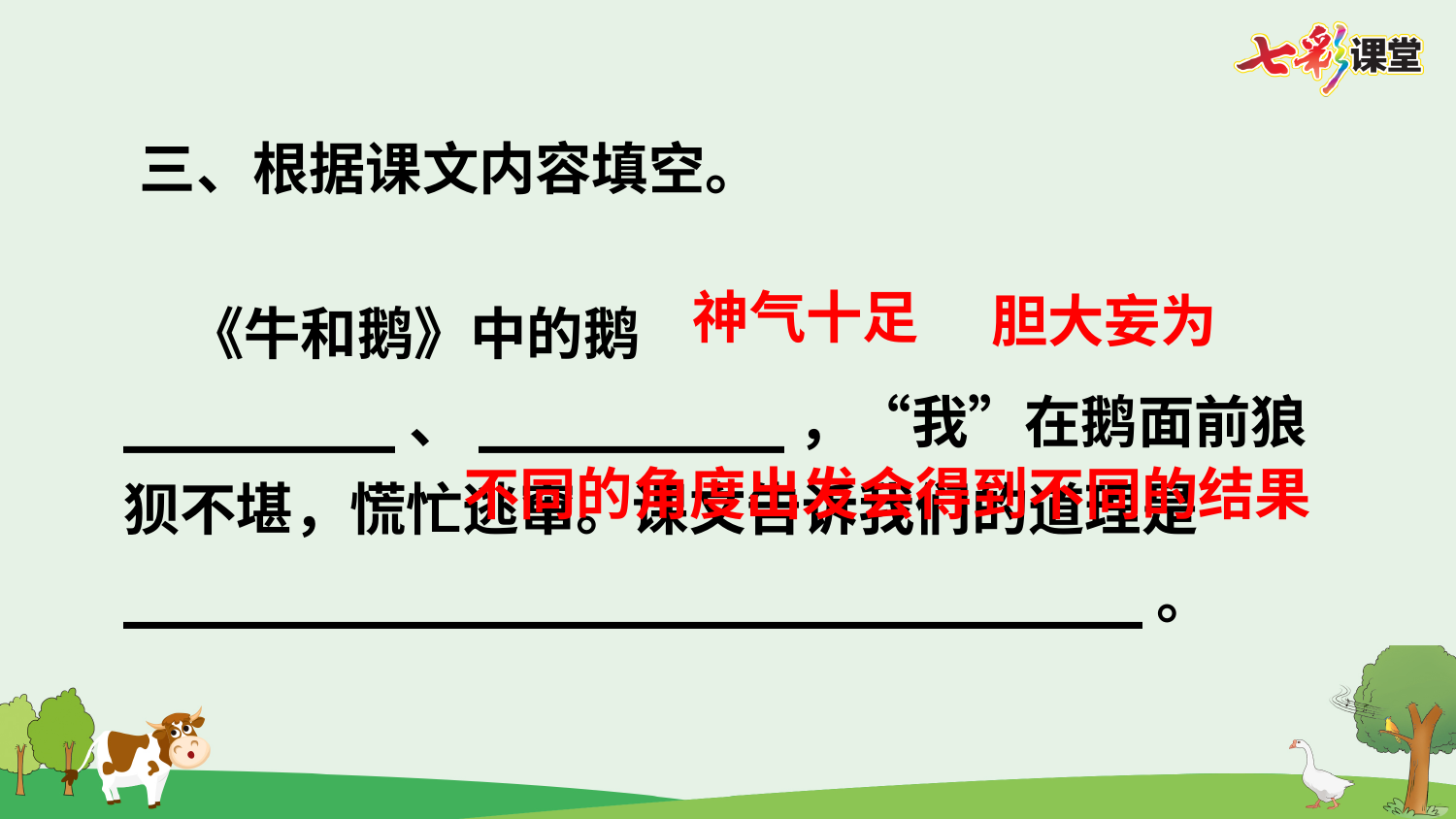

三、根据课文内容填空。
    《牛和鹅》中的鹅________、_________，“我”在鹅面前狼狈不堪，慌忙逃窜。课文告诉我们的道理是______________________________。
神气十足
胆大妄为
不同的角度出发会得到不同的结果